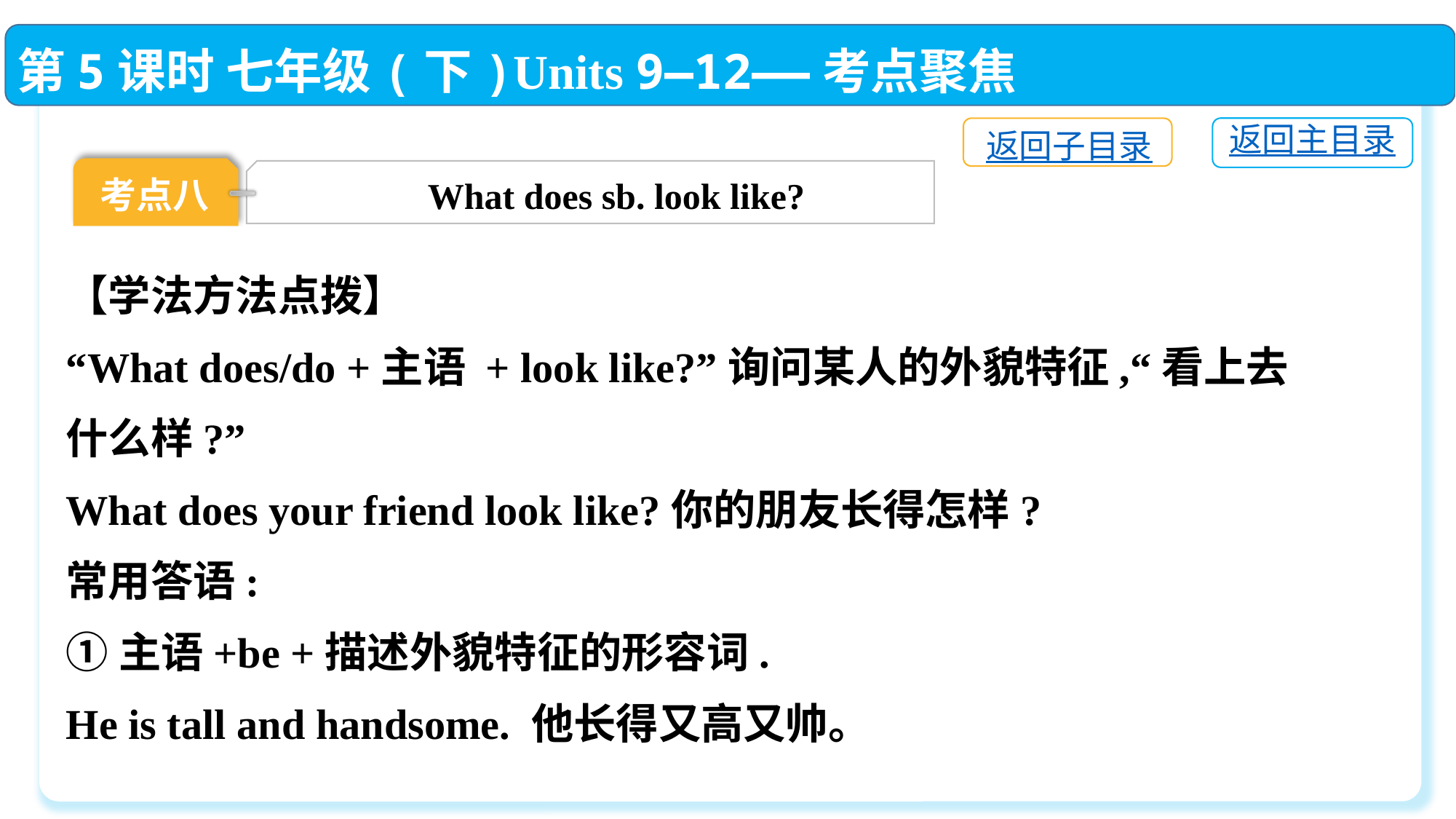

第5课时 七年级(下)Units 9—12——考点聚焦

返回主目录

返回子目录
考点八
What does sb. look like?

【学法方法点拨】
“What does/do +主语 + look like?”询问某人的外貌特征,“看上去什么样?”
What does your friend look like?你的朋友长得怎样?
常用答语:
①主语+be +描述外貌特征的形容词.
He is tall and handsome. 他长得又高又帅。